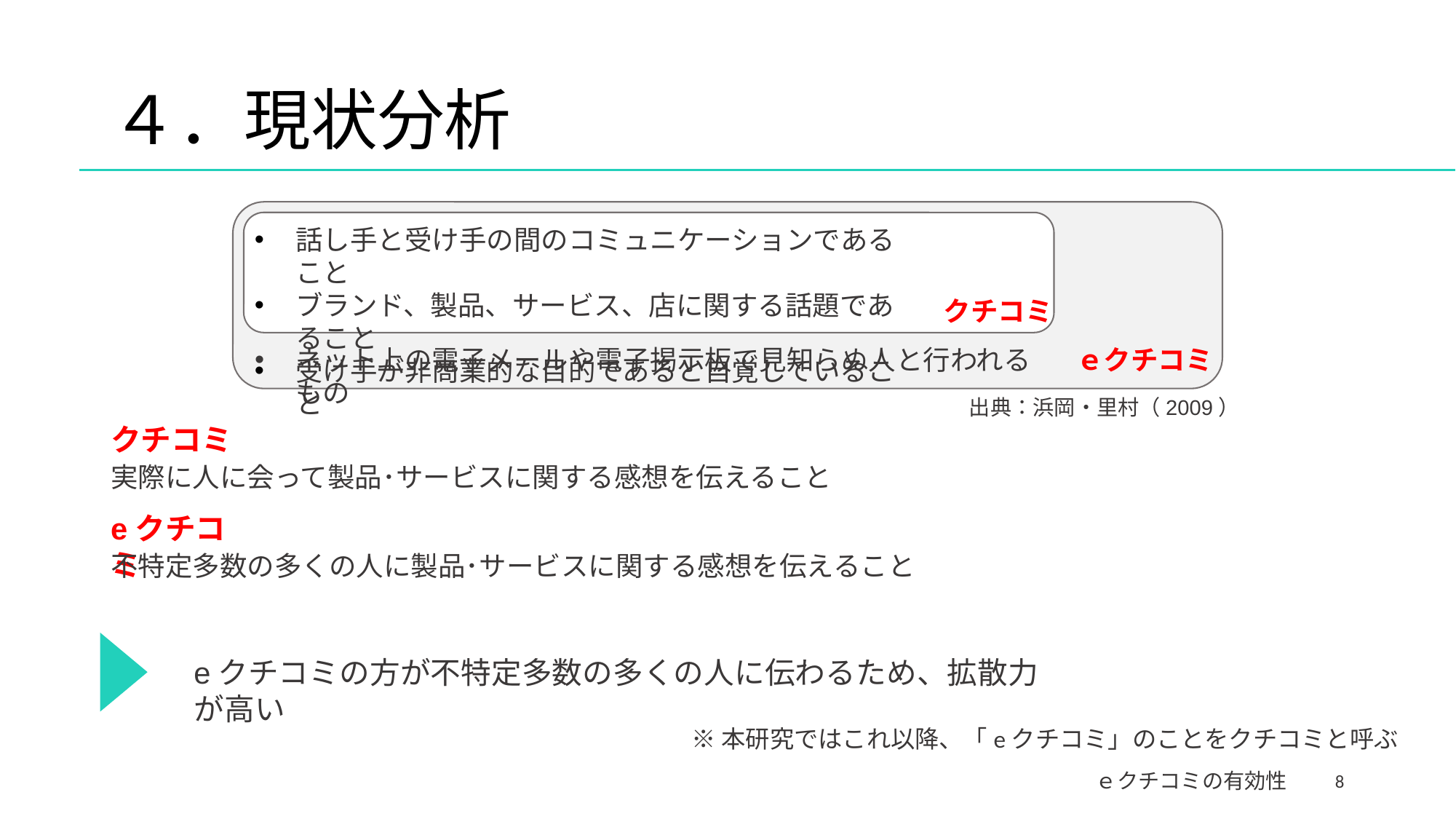

# ４．現状分析

話し手と受け手の間のコミュニケーションであること
ブランド、製品、サービス、店に関する話題であること
受け手が非商業的な目的であると自覚していること
クチコミ
ネット上の電子メールや電子掲示板で見知らぬ人と行われるもの
ｅクチコミ
出典：浜岡・里村（2009）
クチコミ
実際に人に会って製品･サービスに関する感想を伝えること
eクチコミ
不特定多数の多くの人に製品･サービスに関する感想を伝えること
eクチコミの方が不特定多数の多くの人に伝わるため、拡散力が高い

※本研究ではこれ以降、「eクチコミ」のことをクチコミと呼ぶ
8
ｅクチコミの有効性